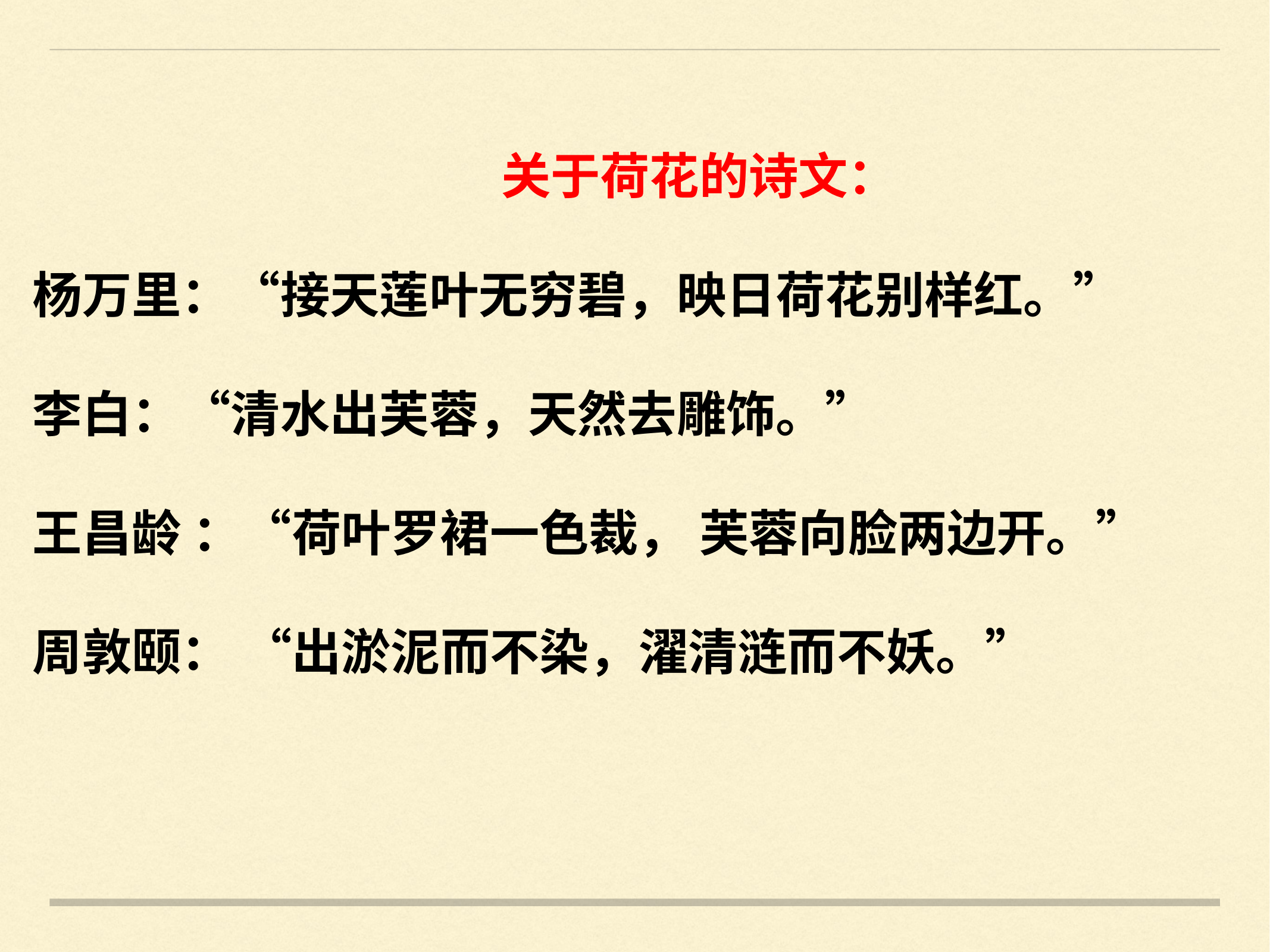

关于荷花的诗文：

杨万里：“接天莲叶无穷碧，映日荷花别样红。”

李白：“清水出芙蓉，天然去雕饰。”
王昌龄 ：“荷叶罗裙一色裁， 芙蓉向脸两边开。”

周敦颐： “出淤泥而不染，濯清涟而不妖。”